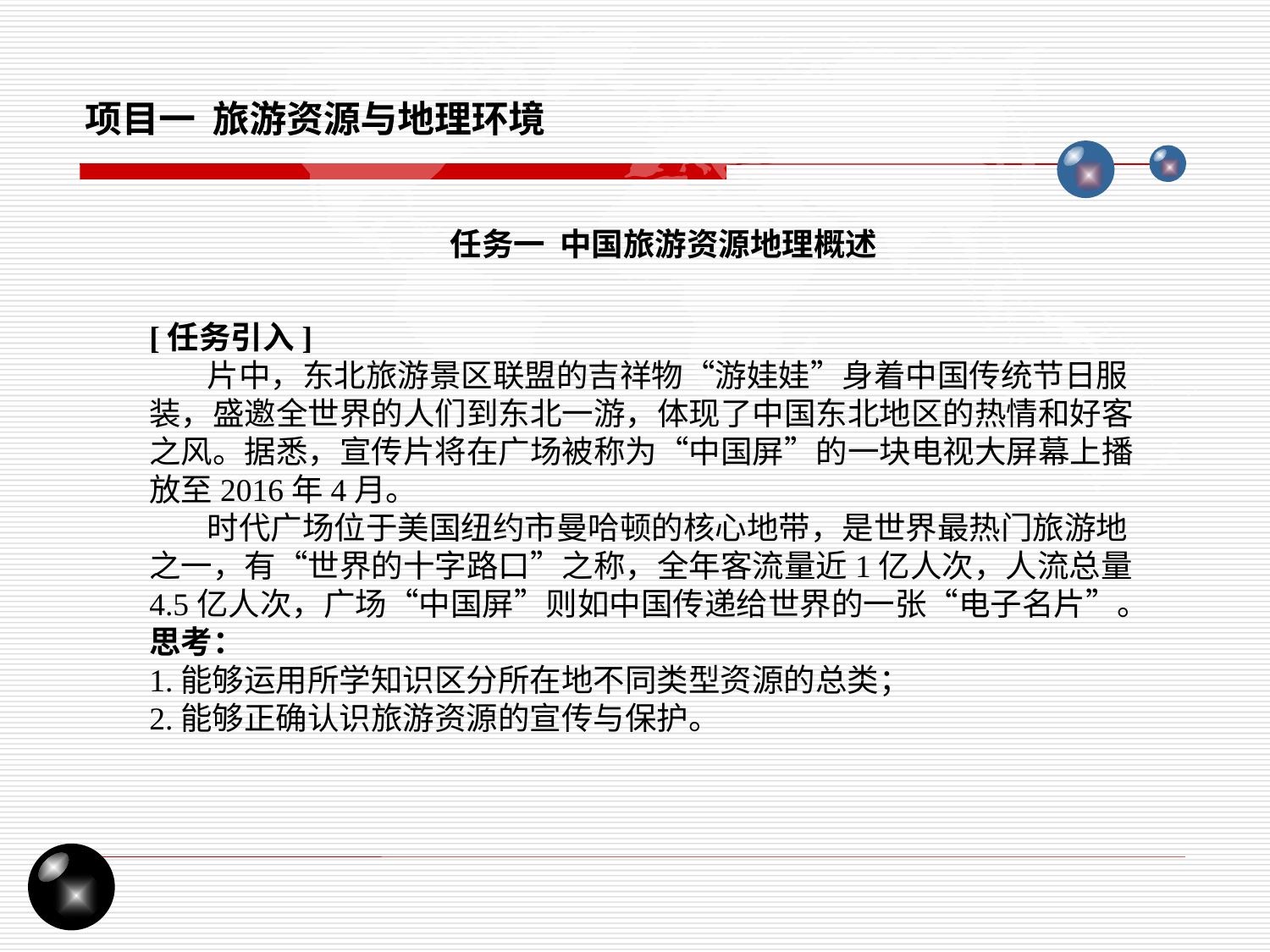

项目一  旅游资源与地理环境
任务一  中国旅游资源地理概述
[任务引入]
       片中，东北旅游景区联盟的吉祥物“游娃娃”身着中国传统节日服装，盛邀全世界的人们到东北一游，体现了中国东北地区的热情和好客之风。据悉，宣传片将在广场被称为“中国屏”的一块电视大屏幕上播放至2016年4月。
       时代广场位于美国纽约市曼哈顿的核心地带，是世界最热门旅游地之一，有“世界的十字路口”之称，全年客流量近1亿人次，人流总量4.5亿人次，广场“中国屏”则如中国传递给世界的一张“电子名片”。
思考：
1.能够运用所学知识区分所在地不同类型资源的总类；
2.能够正确认识旅游资源的宣传与保护。